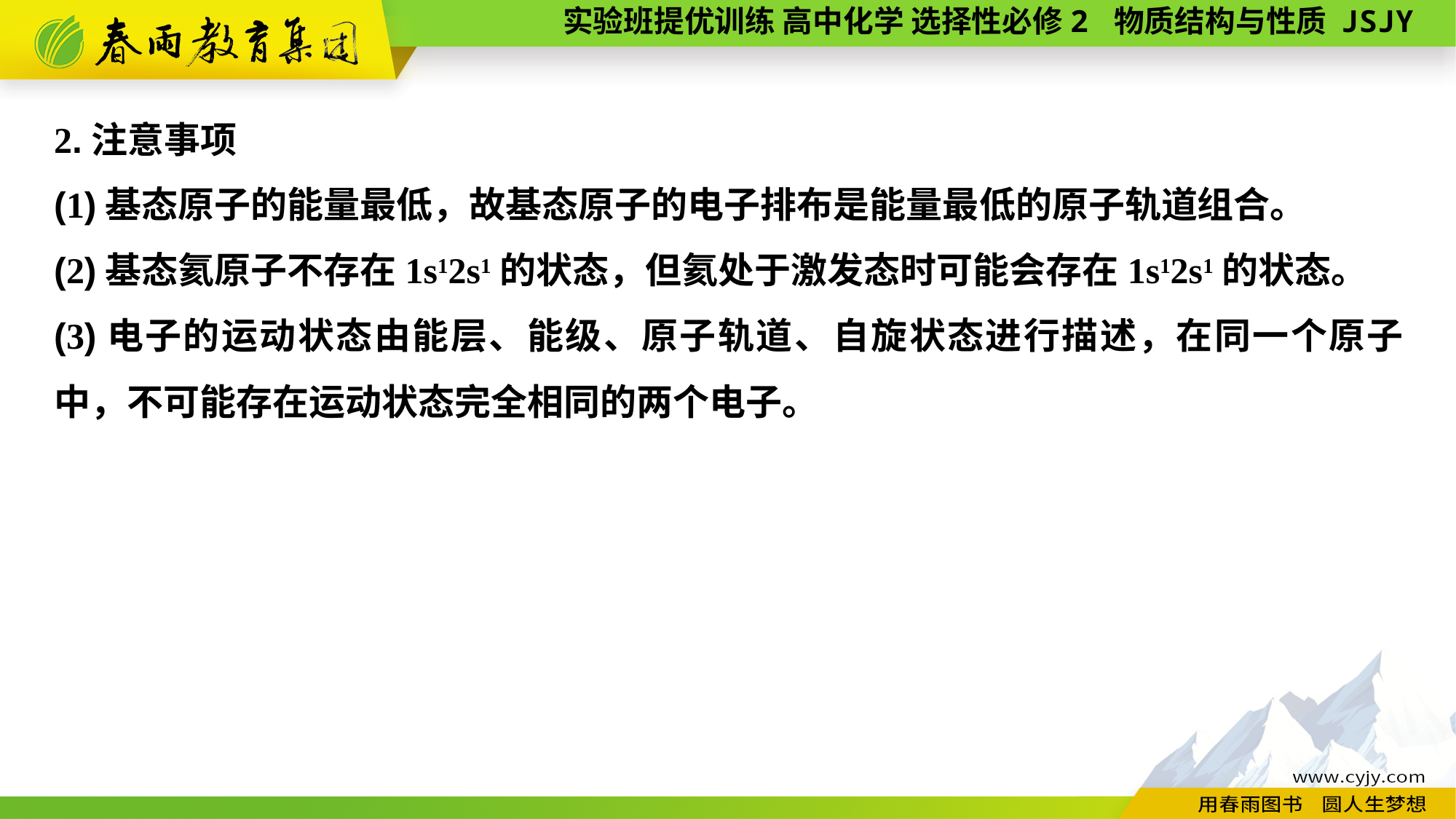

2.注意事项
(1)基态原子的能量最低，故基态原子的电子排布是能量最低的原子轨道组合。
(2)基态氦原子不存在1s12s1的状态，但氦处于激发态时可能会存在1s12s1的状态。
(3)电子的运动状态由能层、能级、原子轨道、自旋状态进行描述，在同一个原子中，不可能存在运动状态完全相同的两个电子。